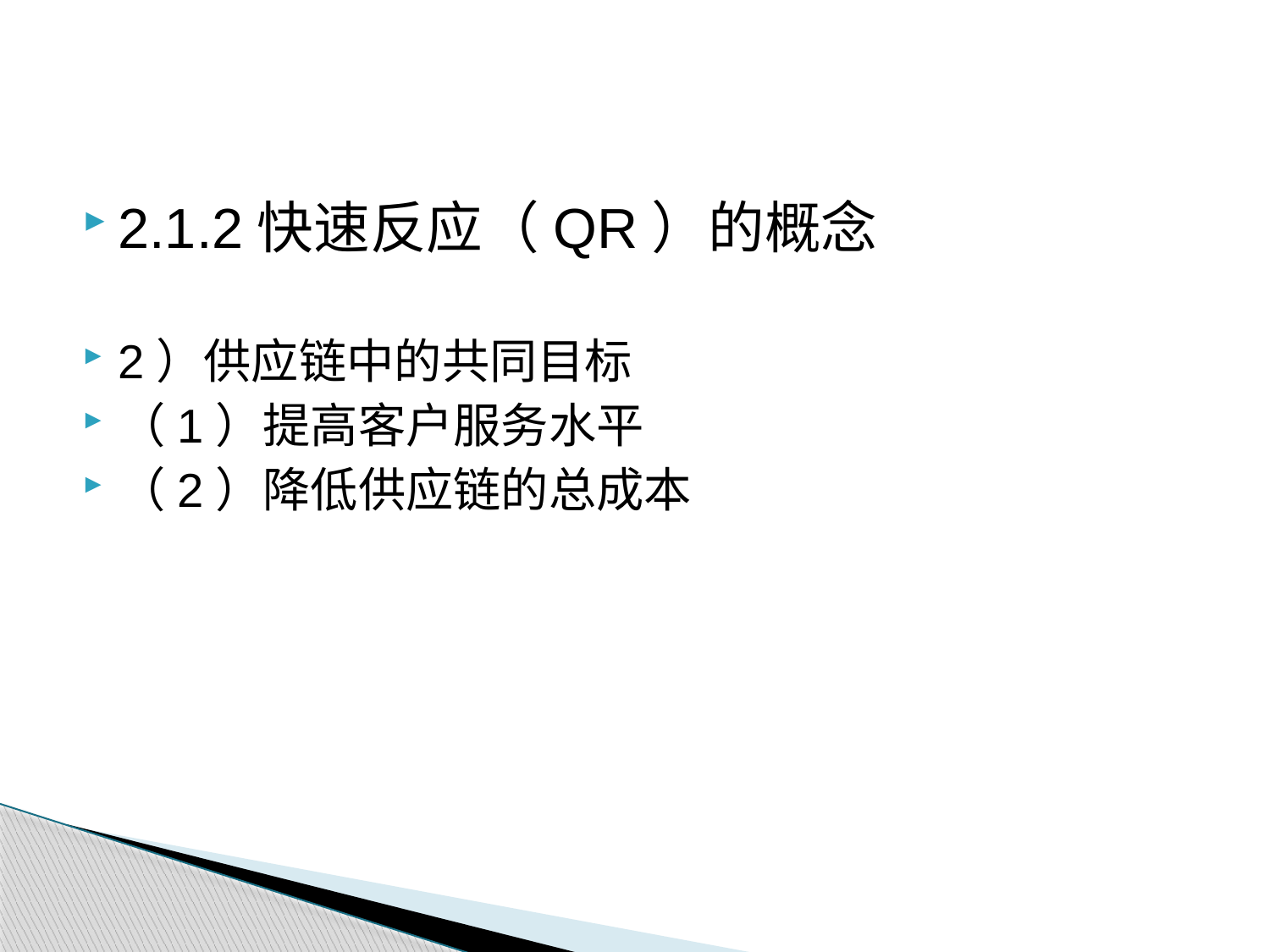

2.1.2快速反应（QR）的概念

2）供应链中的共同目标
（1）提高客户服务水平
（2）降低供应链的总成本